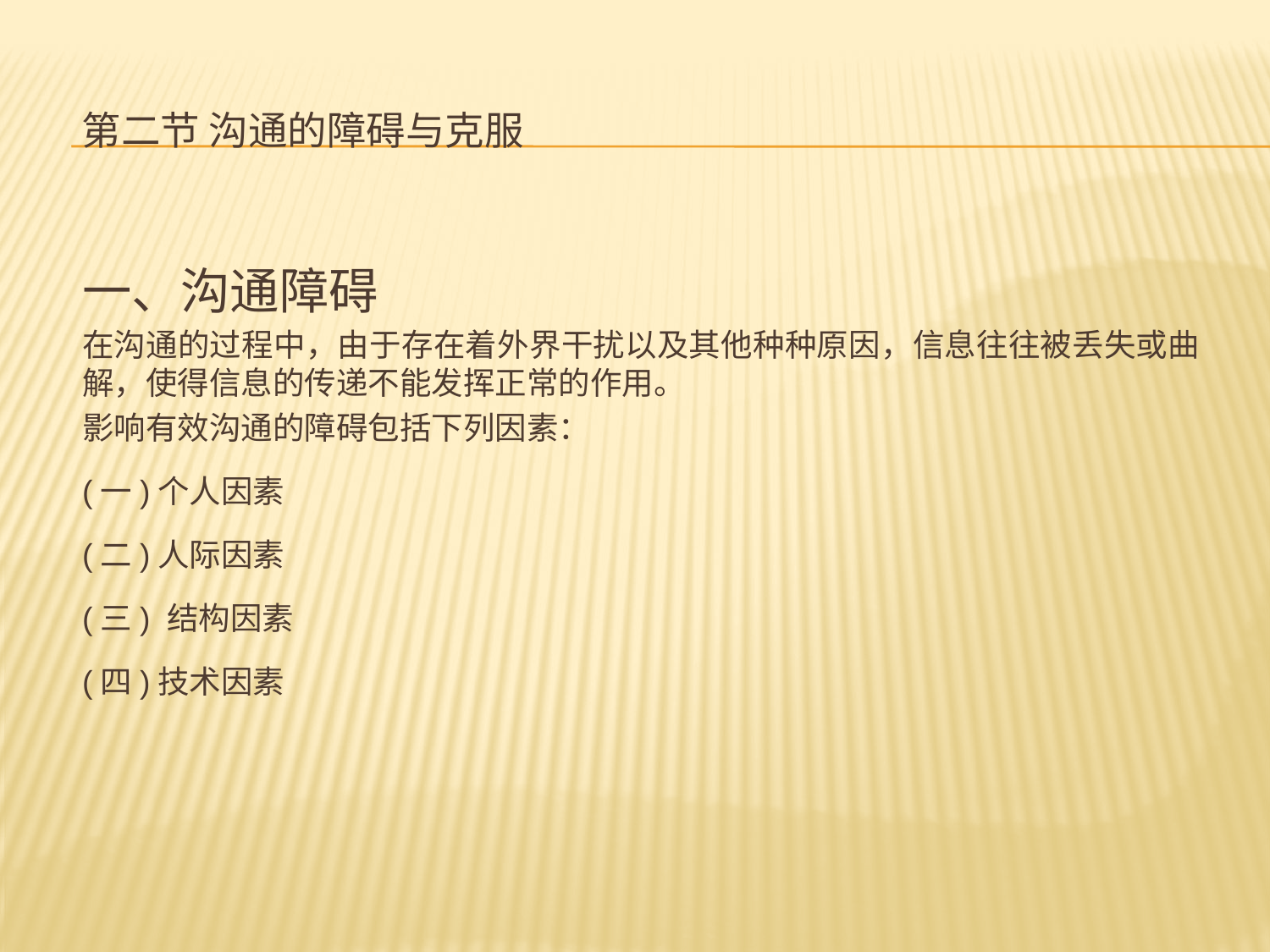

# 第二节 沟通的障碍与克服
一、沟通障碍
在沟通的过程中，由于存在着外界干扰以及其他种种原因，信息往往被丢失或曲解，使得信息的传递不能发挥正常的作用。
影响有效沟通的障碍包括下列因素：
(一)个人因素
(二)人际因素
(三) 结构因素
(四)技术因素